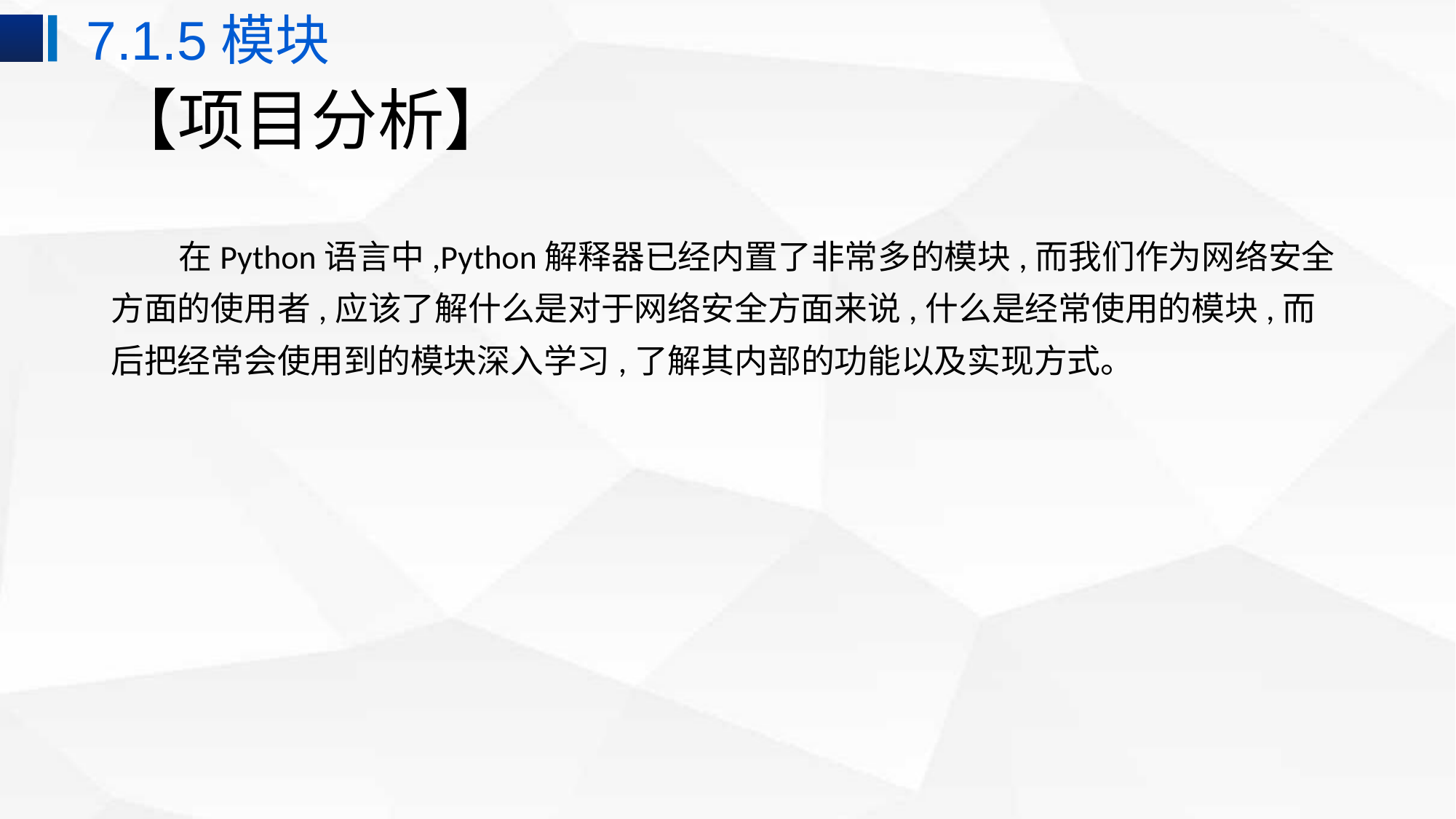

7.1.5模块

# 【项目分析】
        在Python语言中,Python解释器已经内置了非常多的模块,而我们作为网络安全方面的使用者,应该了解什么是对于网络安全方面来说,什么是经常使用的模块,而后把经常会使用到的模块深入学习,了解其内部的功能以及实现方式。